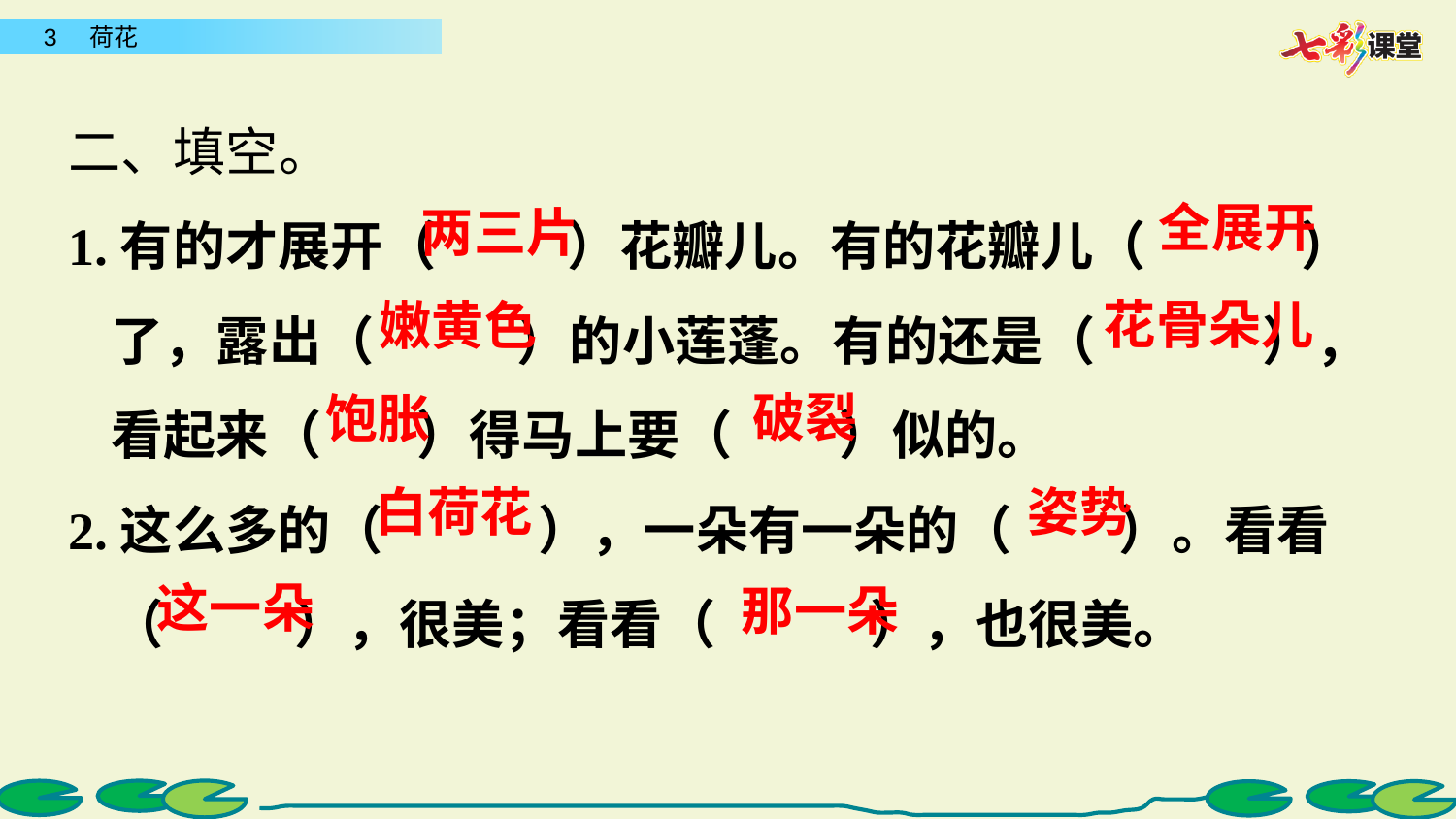

二、填空。
1.有的才展开（           ）花瓣儿。有的花瓣儿（             ）了，露出（            ）的小莲蓬。有的还是（              ），看起来（        ）得马上要（         ）似的。
2.这么多的（             ），一朵有一朵的（         ）。看看（           ），很美；看看（             ），也很美。
全展开
两三片
花骨朵儿
嫩黄色
破裂
饱胀
姿势
白荷花
这一朵
那一朵